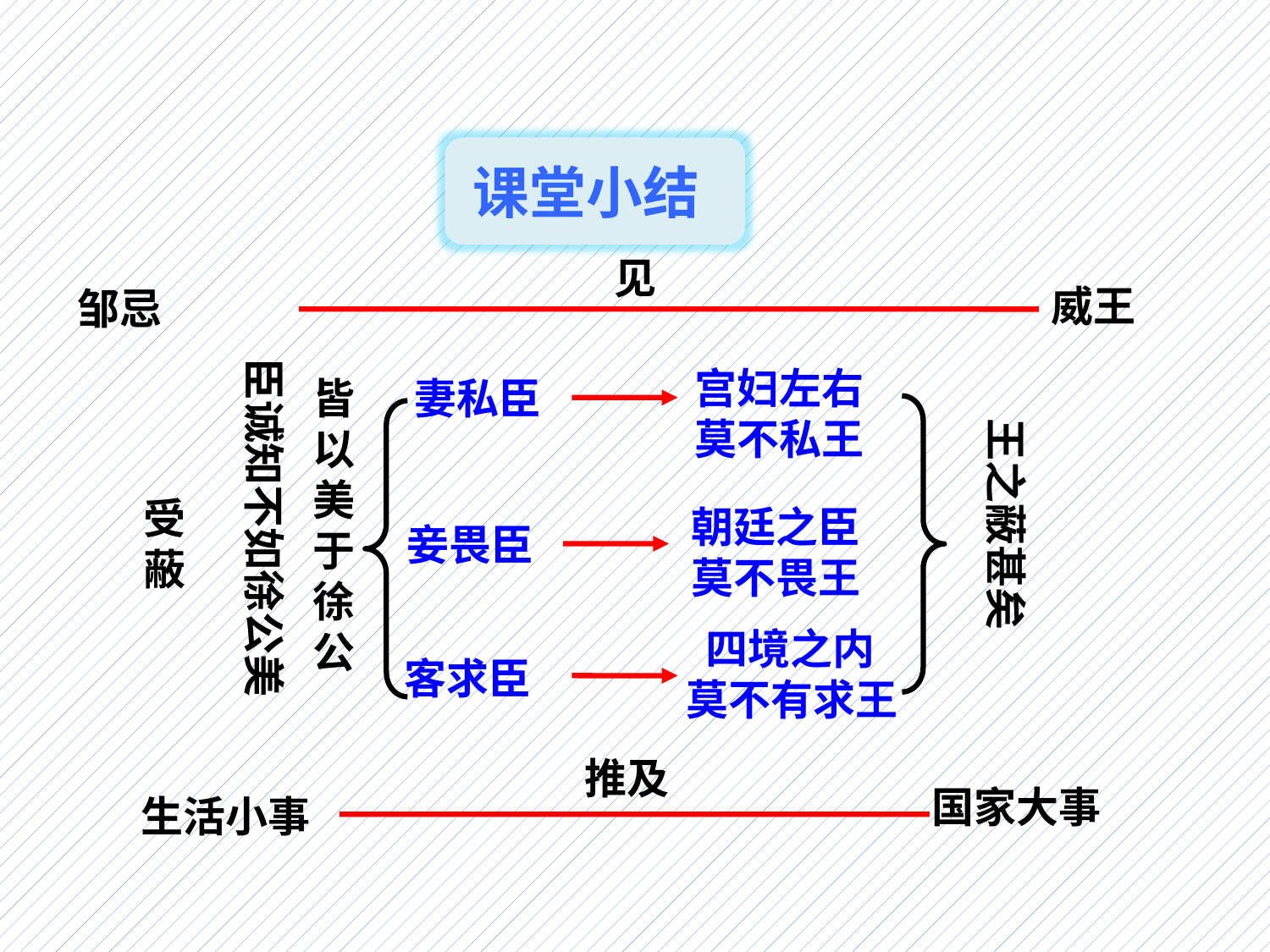

课堂小结
        见
威王
邹忌

臣诚知不如徐公美
宫妇左右
莫不私王
   皆
   以
   美
   于
   徐
   公

妻私臣

王之蔽甚矣
  受
  蔽
朝廷之臣
莫不畏王
妾畏臣

    四境之内
  莫不有求王
客求臣

 推及
 国家大事
  生活小事